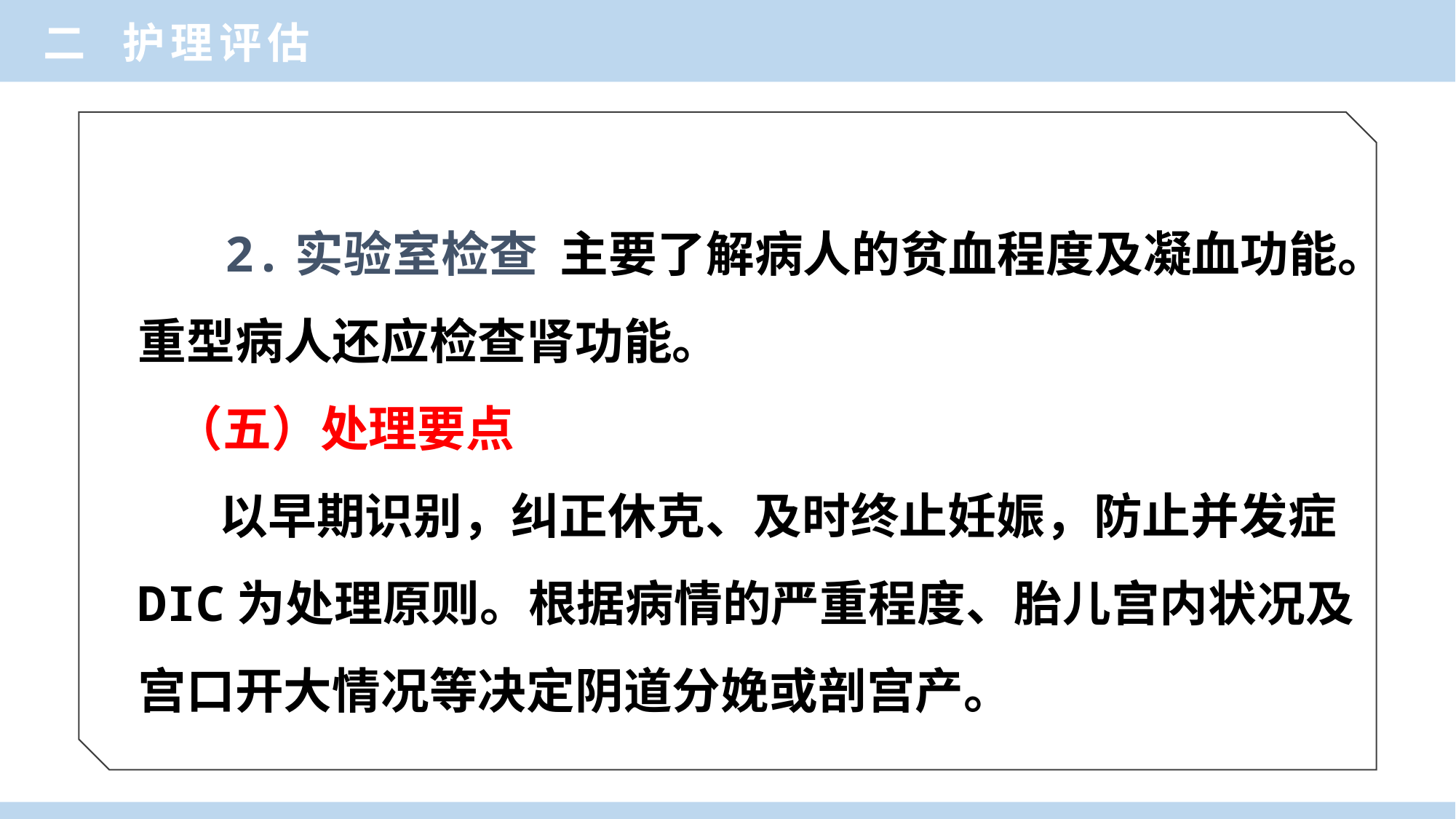

二  护理评估

  2.实验室检查  主要了解病人的贫血程度及凝血功能。重型病人还应检查肾功能。
（五）处理要点
   以早期识别，纠正休克、及时终止妊娠，防止并发症DIC为处理原则。根据病情的严重程度、胎儿宫内状况及宫口开大情况等决定阴道分娩或剖宫产。